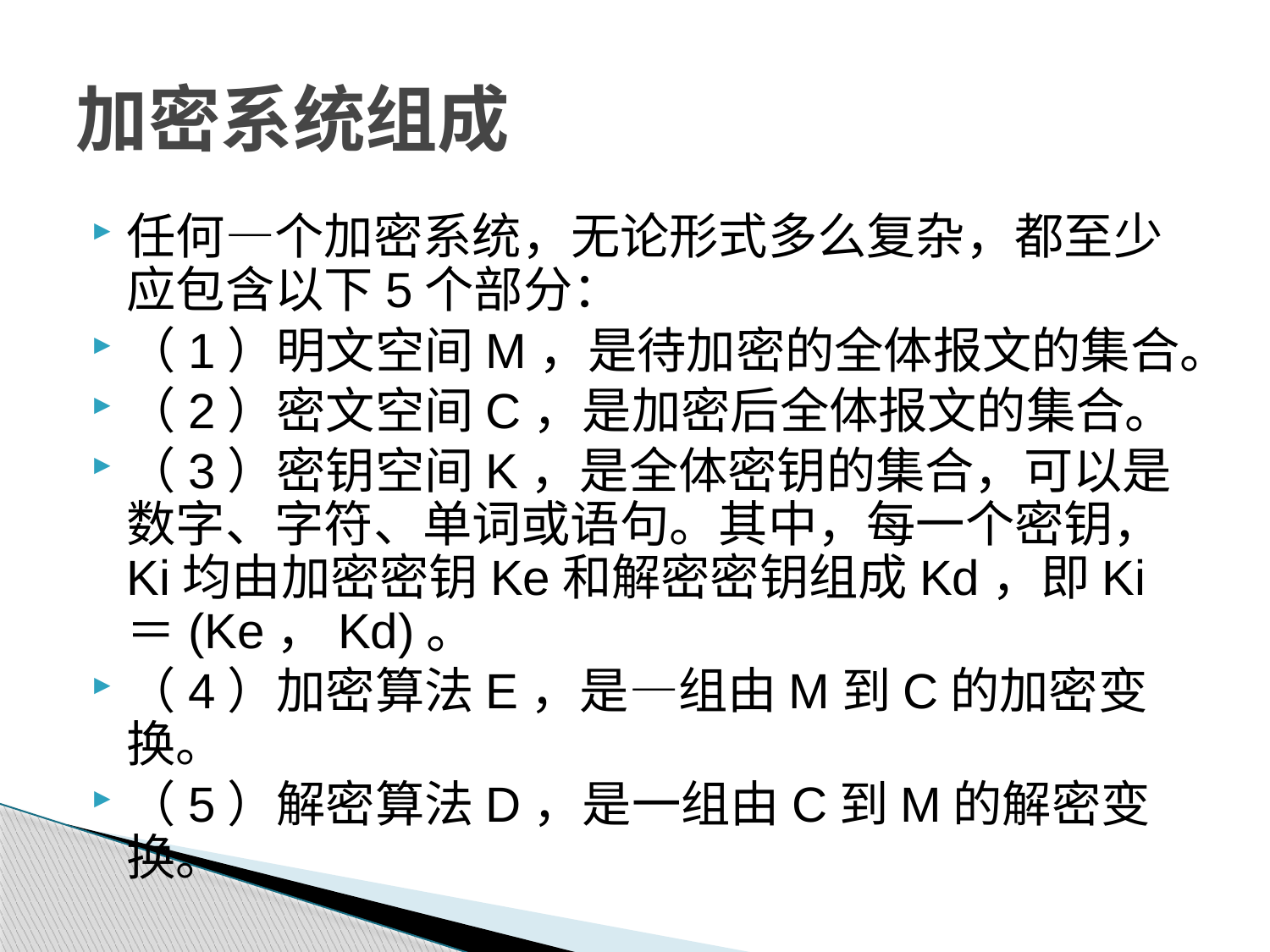

# 加密系统组成
任何—个加密系统，无论形式多么复杂，都至少应包含以下5个部分：
（1）明文空间M，是待加密的全体报文的集合。
（2）密文空间C，是加密后全体报文的集合。
（3）密钥空间K，是全体密钥的集合，可以是数字、字符、单词或语句。其中，每一个密钥，Ki均由加密密钥Ke和解密密钥组成Kd，即Ki＝(Ke，Kd)。
（4）加密算法E，是—组由M到C的加密变换。
（5）解密算法D，是一组由C到M的解密变换。